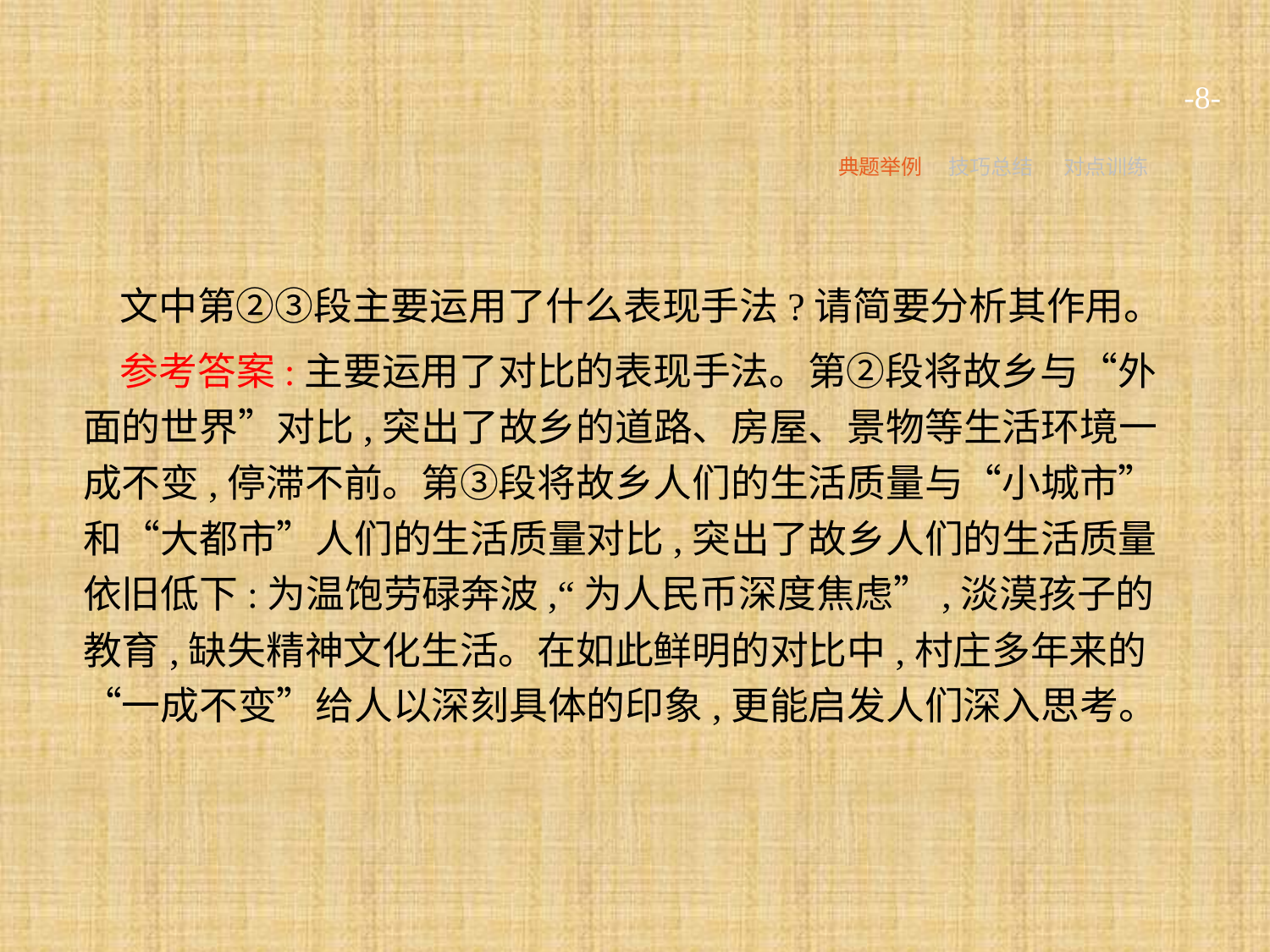

-8-
典题举例
技巧总结
对点训练
文中第②③段主要运用了什么表现手法?请简要分析其作用。
参考答案:主要运用了对比的表现手法。第②段将故乡与“外面的世界”对比,突出了故乡的道路、房屋、景物等生活环境一成不变,停滞不前。第③段将故乡人们的生活质量与“小城市”和“大都市”人们的生活质量对比,突出了故乡人们的生活质量依旧低下:为温饱劳碌奔波,“为人民币深度焦虑”,淡漠孩子的教育,缺失精神文化生活。在如此鲜明的对比中,村庄多年来的“一成不变”给人以深刻具体的印象,更能启发人们深入思考。